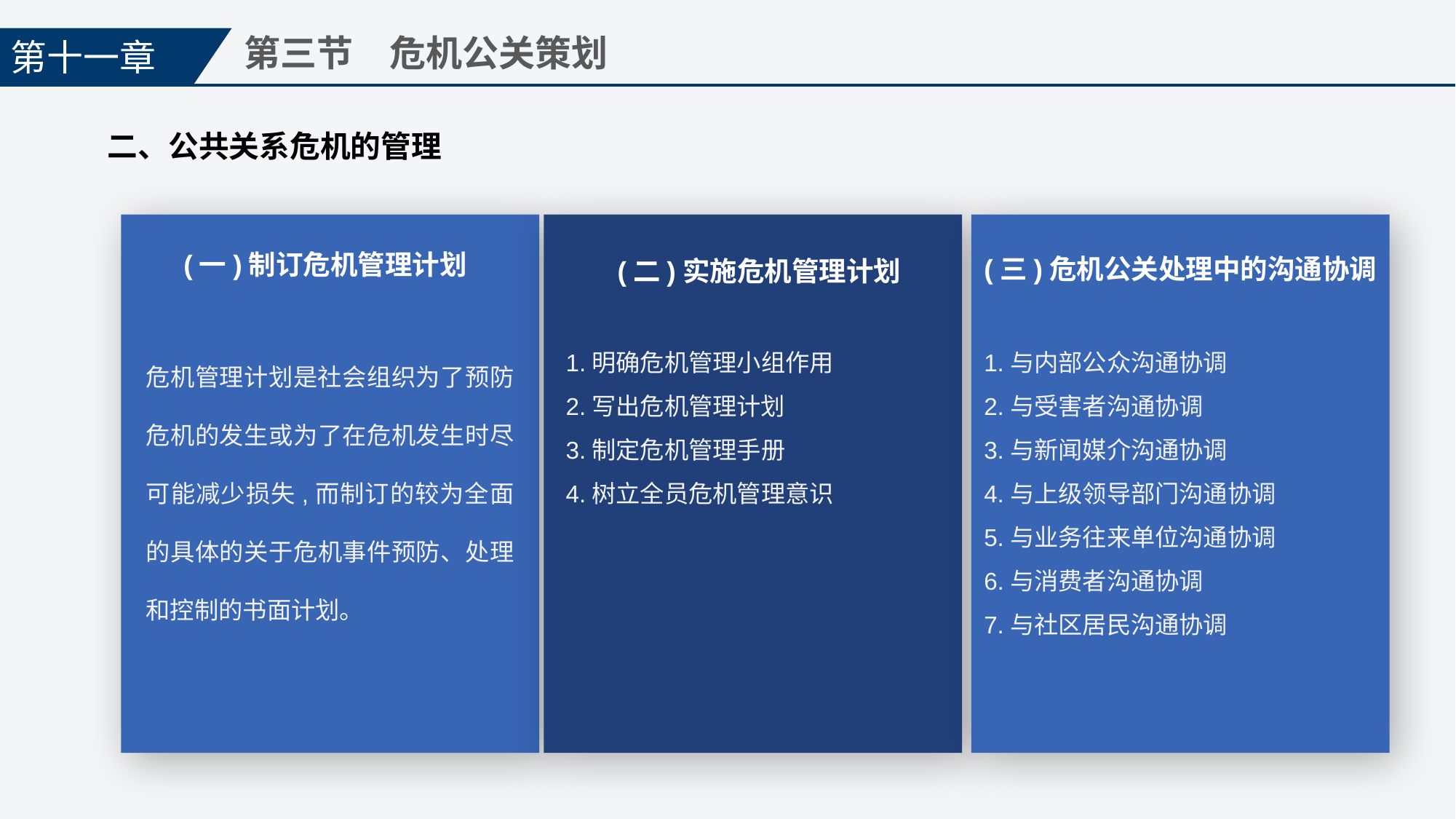

第十一章
第三节　危机公关策划
二、公共关系危机的管理

(一)制订危机管理计划
(三)危机公关处理中的沟通协调
(二)实施危机管理计划
危机管理计划是社会组织为了预防危机的发生或为了在危机发生时尽可能减少损失,而制订的较为全面的具体的关于危机事件预防、处理和控制的书面计划。
1.明确危机管理小组作用
2.写出危机管理计划
3.制定危机管理手册
4.树立全员危机管理意识
1.与内部公众沟通协调
2.与受害者沟通协调
3.与新闻媒介沟通协调
4.与上级领导部门沟通协调
5.与业务往来单位沟通协调
6.与消费者沟通协调
7.与社区居民沟通协调